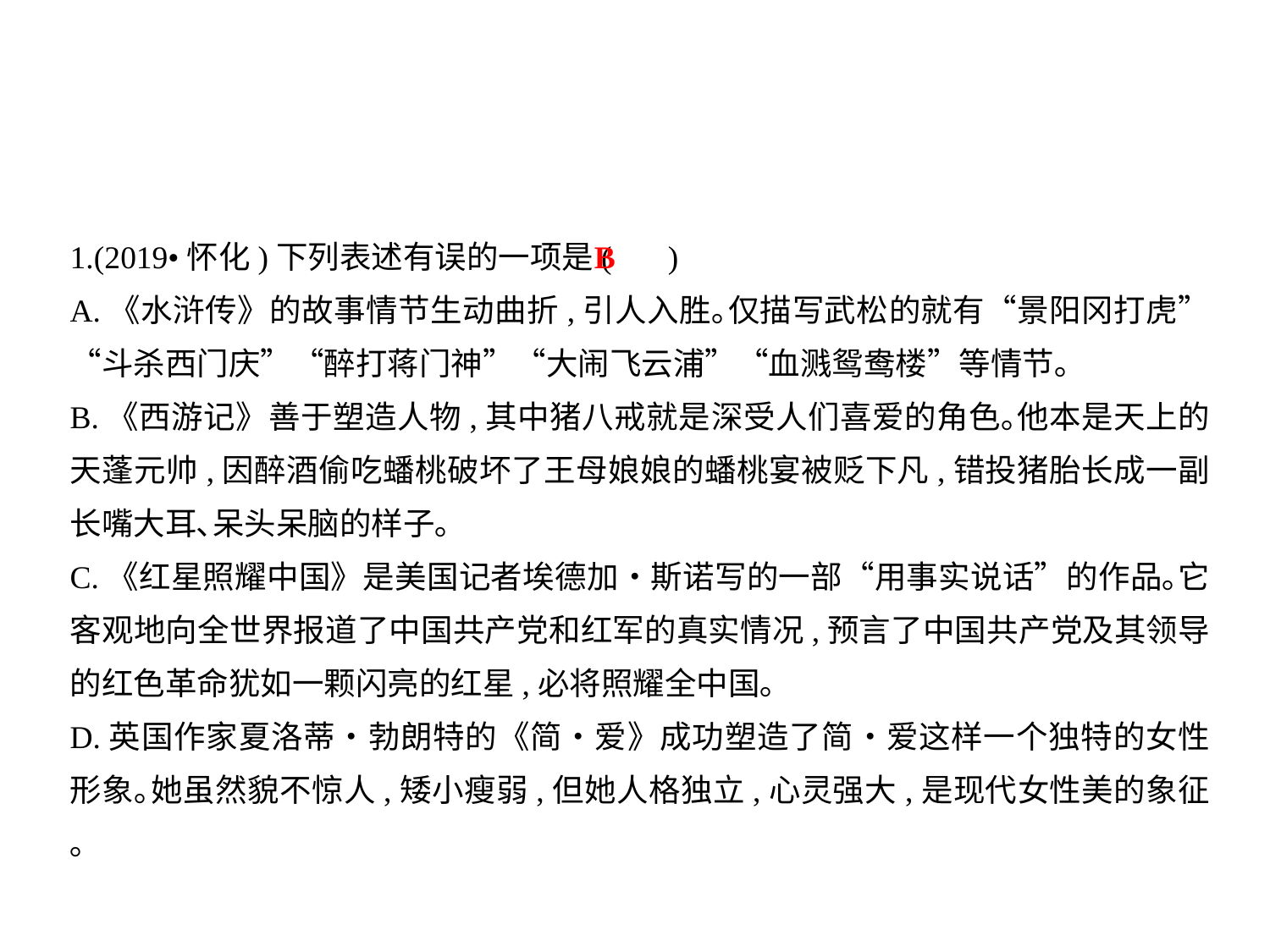

1.(2019•怀化)下列表述有误的一项是(       )
A.《水浒传》的故事情节生动曲折,引人入胜｡仅描写武松的就有“景阳冈打虎”“斗杀西门庆”“醉打蒋门神”“大闹飞云浦”“血溅鸳鸯楼”等情节｡
B.《西游记》善于塑造人物,其中猪八戒就是深受人们喜爱的角色｡他本是天上的天蓬元帅,因醉酒偷吃蟠桃破坏了王母娘娘的蟠桃宴被贬下凡,错投猪胎长成一副长嘴大耳､呆头呆脑的样子｡
C.《红星照耀中国》是美国记者埃德加•斯诺写的一部“用事实说话”的作品｡它客观地向全世界报道了中国共产党和红军的真实情况,预言了中国共产党及其领导的红色革命犹如一颗闪亮的红星,必将照耀全中国｡
D.英国作家夏洛蒂•勃朗特的《简•爱》成功塑造了简•爱这样一个独特的女性形象｡她虽然貌不惊人,矮小瘦弱,但她人格独立,心灵强大,是现代女性美的象征｡
B